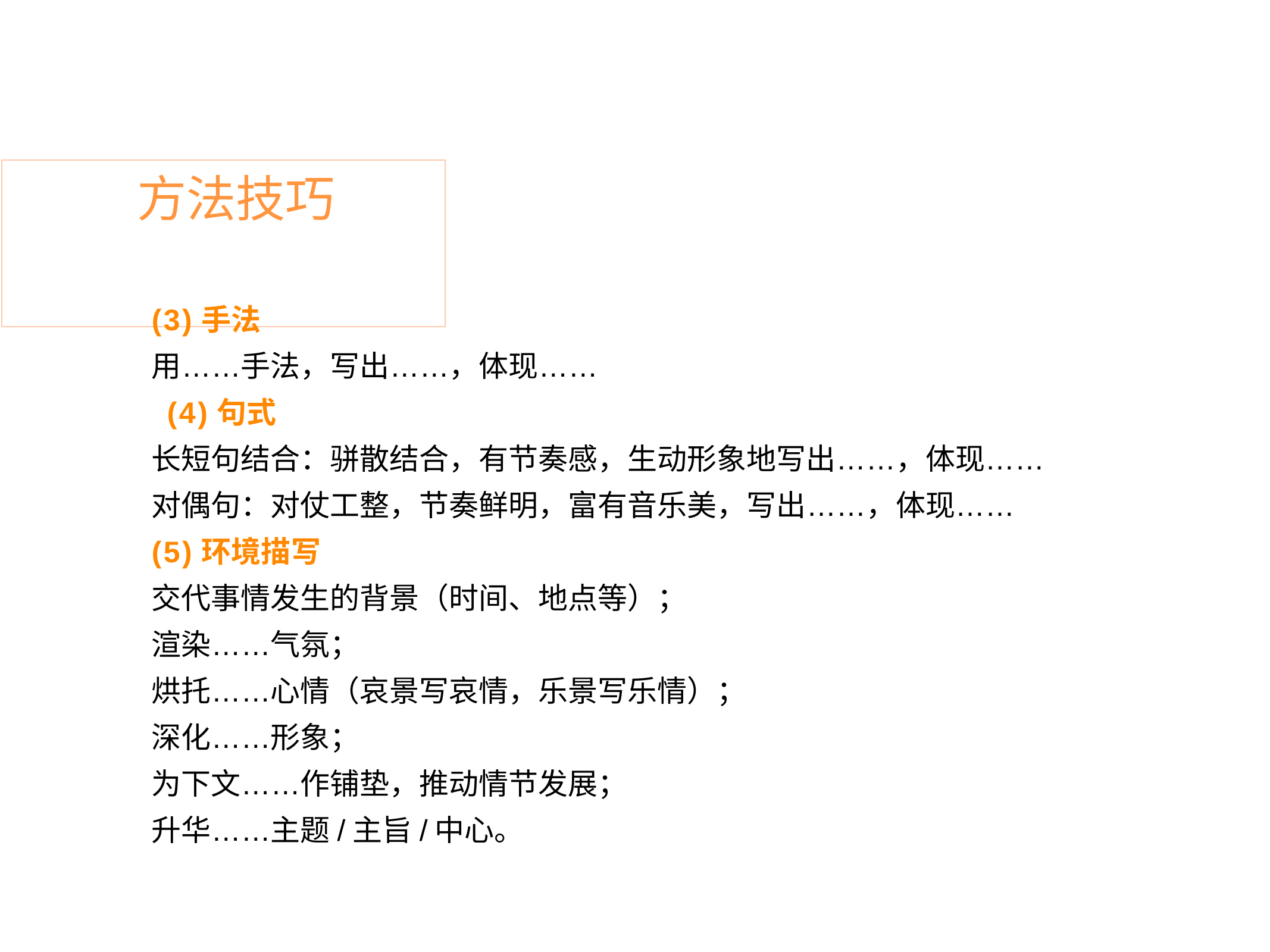

# 方法技巧
(3)手法
用……手法，写出……，体现……  (4)句式
长短句结合：骈散结合，有节奏感，生动形象地写出……，体现…… 对偶句：对仗工整，节奏鲜明，富有音乐美，写出……，体现……  (5)环境描写
交代事情发生的背景（时间、地点等）； 渲染……气氛；
烘托……心情（哀景写哀情，乐景写乐情）； 深化……形象；
为下文……作铺垫，推动情节发展； 升华……主题/主旨/中心。